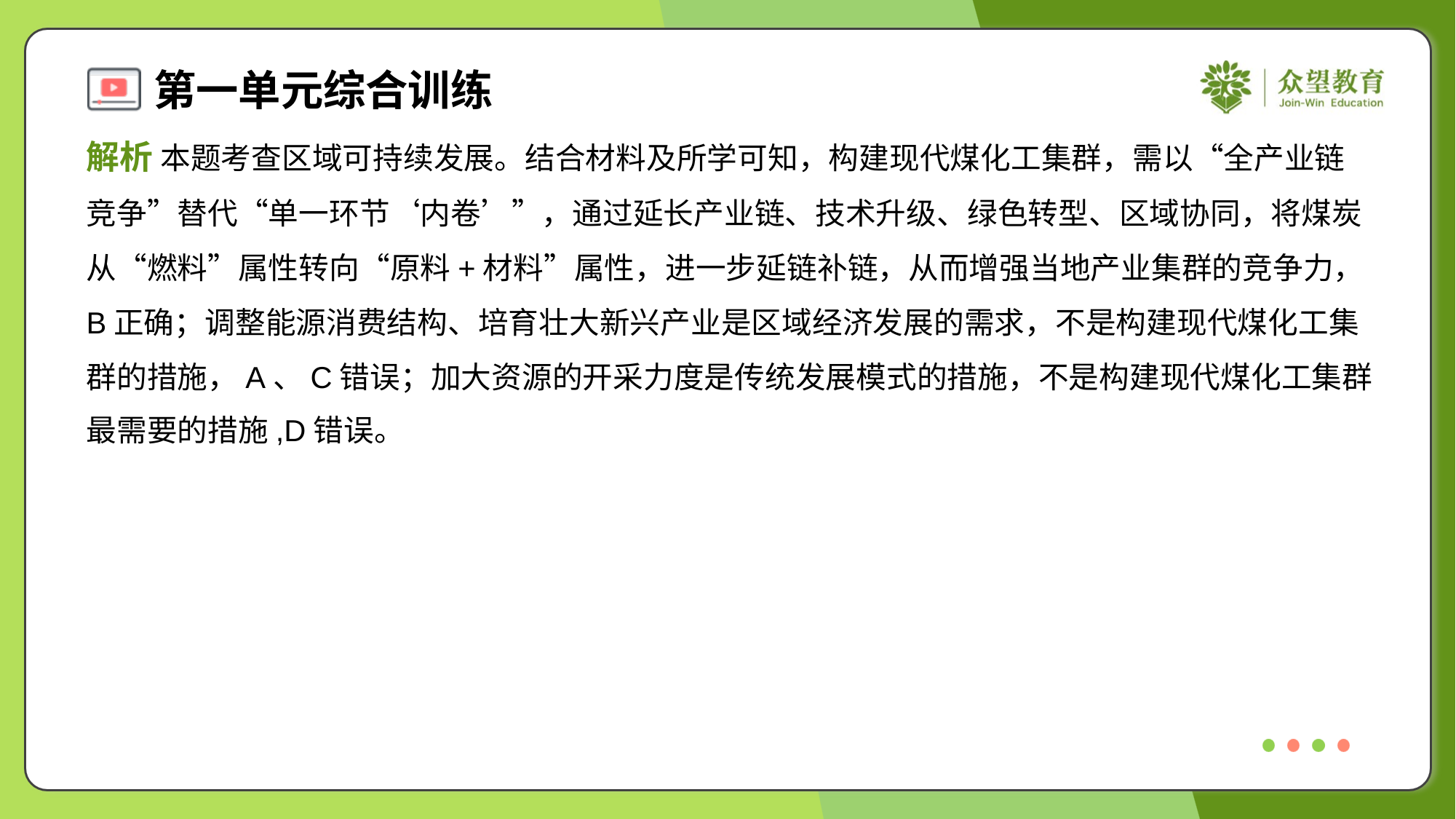

解析 本题考查区域可持续发展。结合材料及所学可知，构建现代煤化工集群，需以“全产业链
竞争”替代“单一环节‘内卷’”，通过延长产业链、技术升级、绿色转型、区域协同，将煤炭
从“燃料”属性转向“原料+材料”属性，进一步延链补链，从而增强当地产业集群的竞争力，
B正确；调整能源消费结构、培育壮大新兴产业是区域经济发展的需求，不是构建现代煤化工集
群的措施，A、C错误；加大资源的开采力度是传统发展模式的措施，不是构建现代煤化工集群
最需要的措施,D错误。